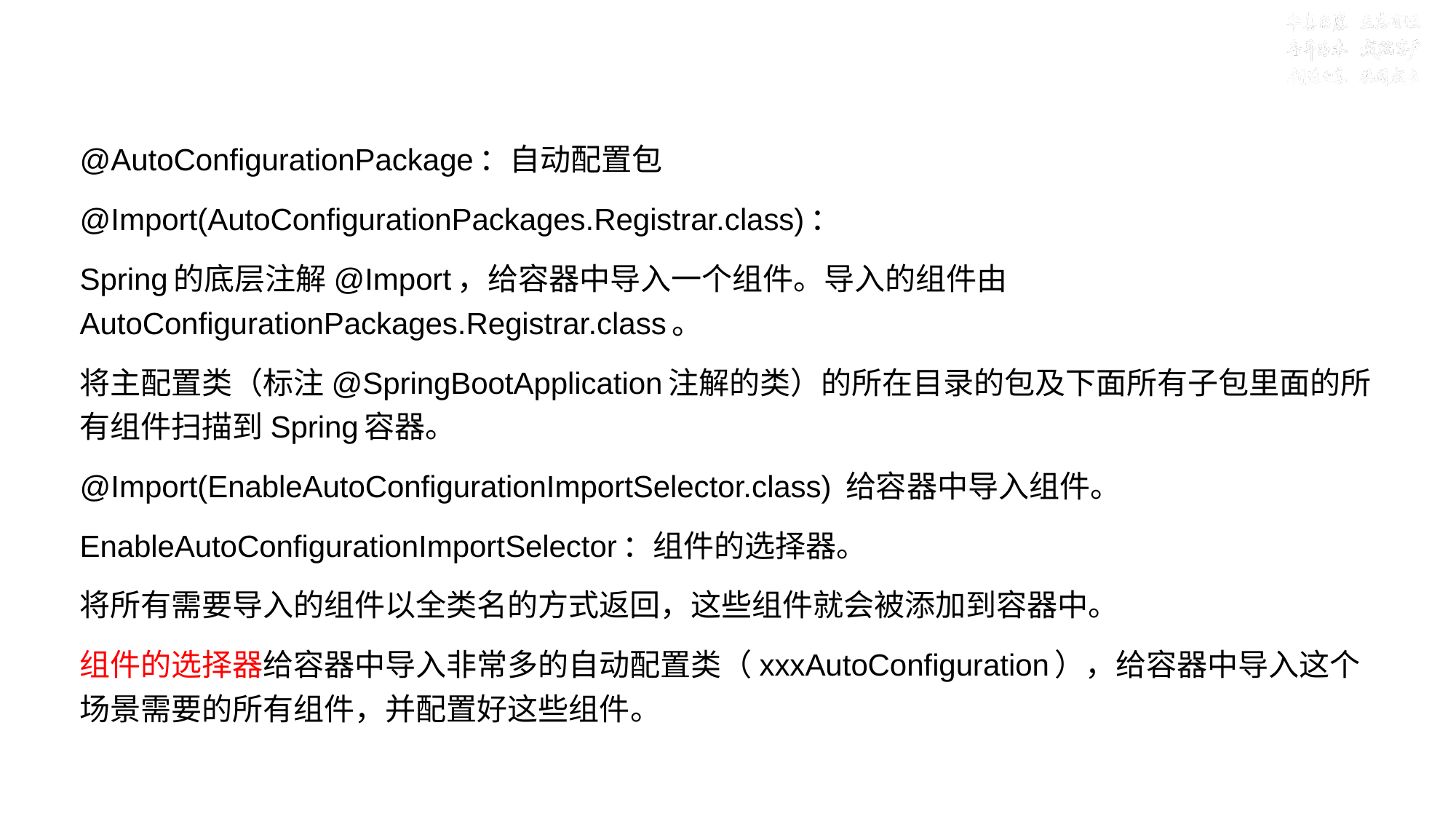

# 目标六：理解主程序@SpringBootApplication
@AutoConfigurationPackage：自动配置包
@Import(AutoConfigurationPackages.Registrar.class)：
Spring的底层注解@Import，给容器中导入一个组件。导入的组件由AutoConfigurationPackages.Registrar.class。
将主配置类（标注@SpringBootApplication注解的类）的所在目录的包及下面所有子包里面的所有组件扫描到Spring容器。
@Import(EnableAutoConfigurationImportSelector.class) 给容器中导入组件。
EnableAutoConfigurationImportSelector：组件的选择器。
将所有需要导入的组件以全类名的方式返回，这些组件就会被添加到容器中。
组件的选择器给容器中导入非常多的自动配置类（xxxAutoConfiguration），给容器中导入这个场景需要的所有组件，并配置好这些组件。
17